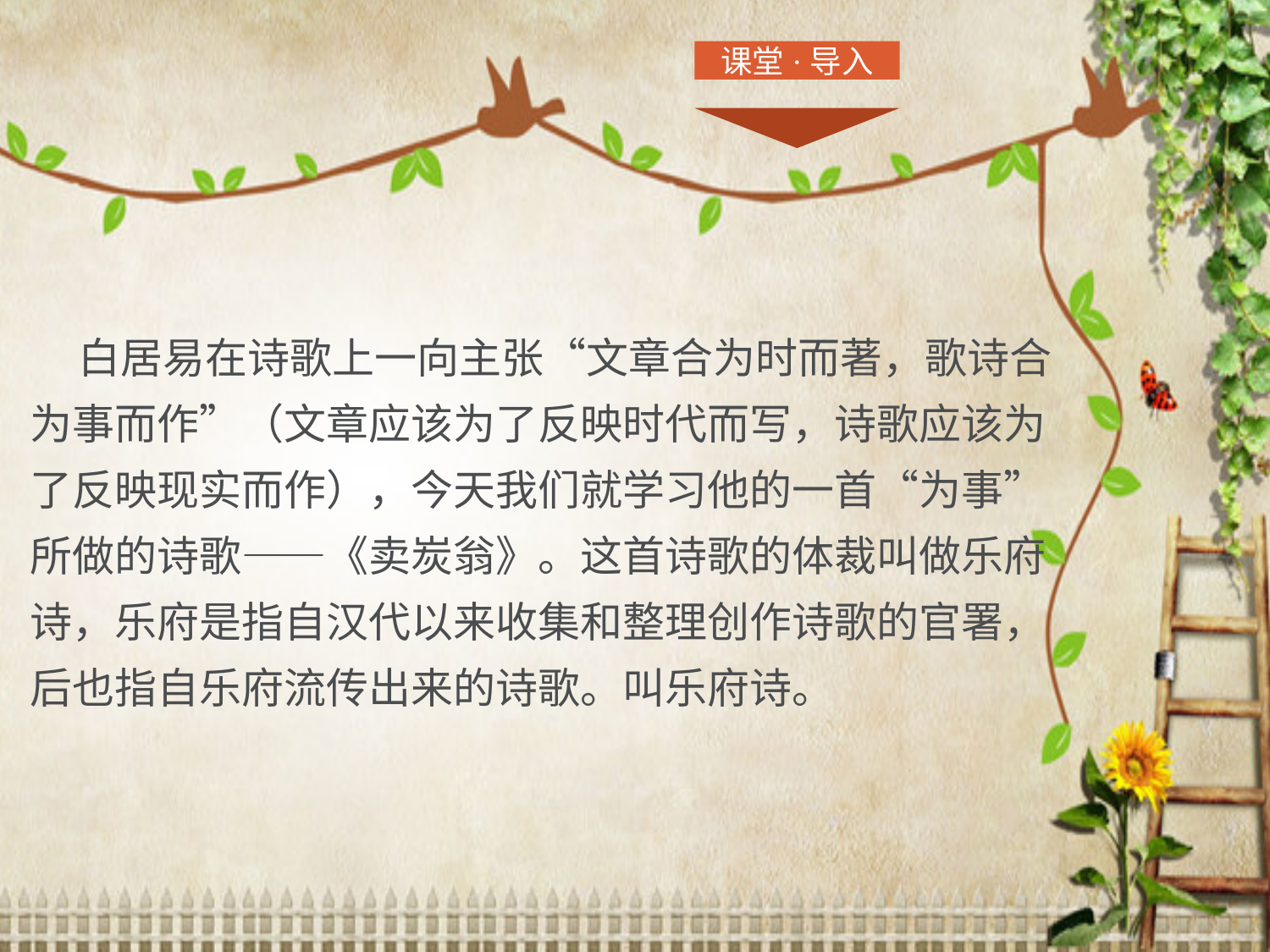

课堂·导入

    白居易在诗歌上一向主张“文章合为时而著，歌诗合为事而作”（文章应该为了反映时代而写，诗歌应该为了反映现实而作），今天我们就学习他的一首“为事”所做的诗歌——《卖炭翁》。这首诗歌的体裁叫做乐府诗，乐府是指自汉代以来收集和整理创作诗歌的官署，后也指自乐府流传出来的诗歌。叫乐府诗。